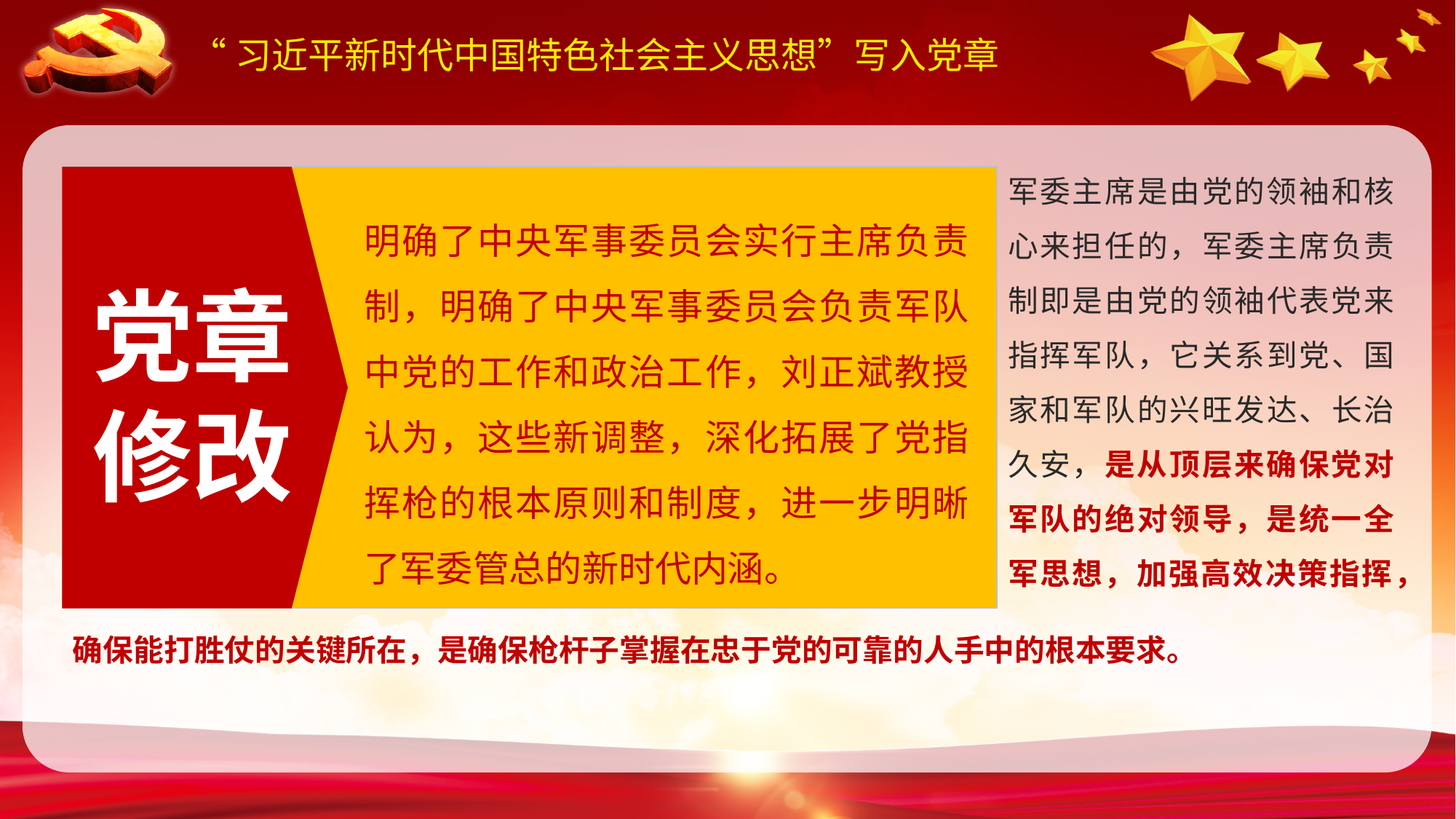

军委主席是由党的领袖和核心来担任的，军委主席负责制即是由党的领袖代表党来指挥军队，它关系到党、国家和军队的兴旺发达、长治久安，是从顶层来确保党对军队的绝对领导，是统一全军思想，加强高效决策指挥，

明确了中央军事委员会实行主席负责制，明确了中央军事委员会负责军队中党的工作和政治工作，刘正斌教授认为，这些新调整，深化拓展了党指挥枪的根本原则和制度，进一步明晰了军委管总的新时代内涵。
党章修改
确保能打胜仗的关键所在，是确保枪杆子掌握在忠于党的可靠的人手中的根本要求。